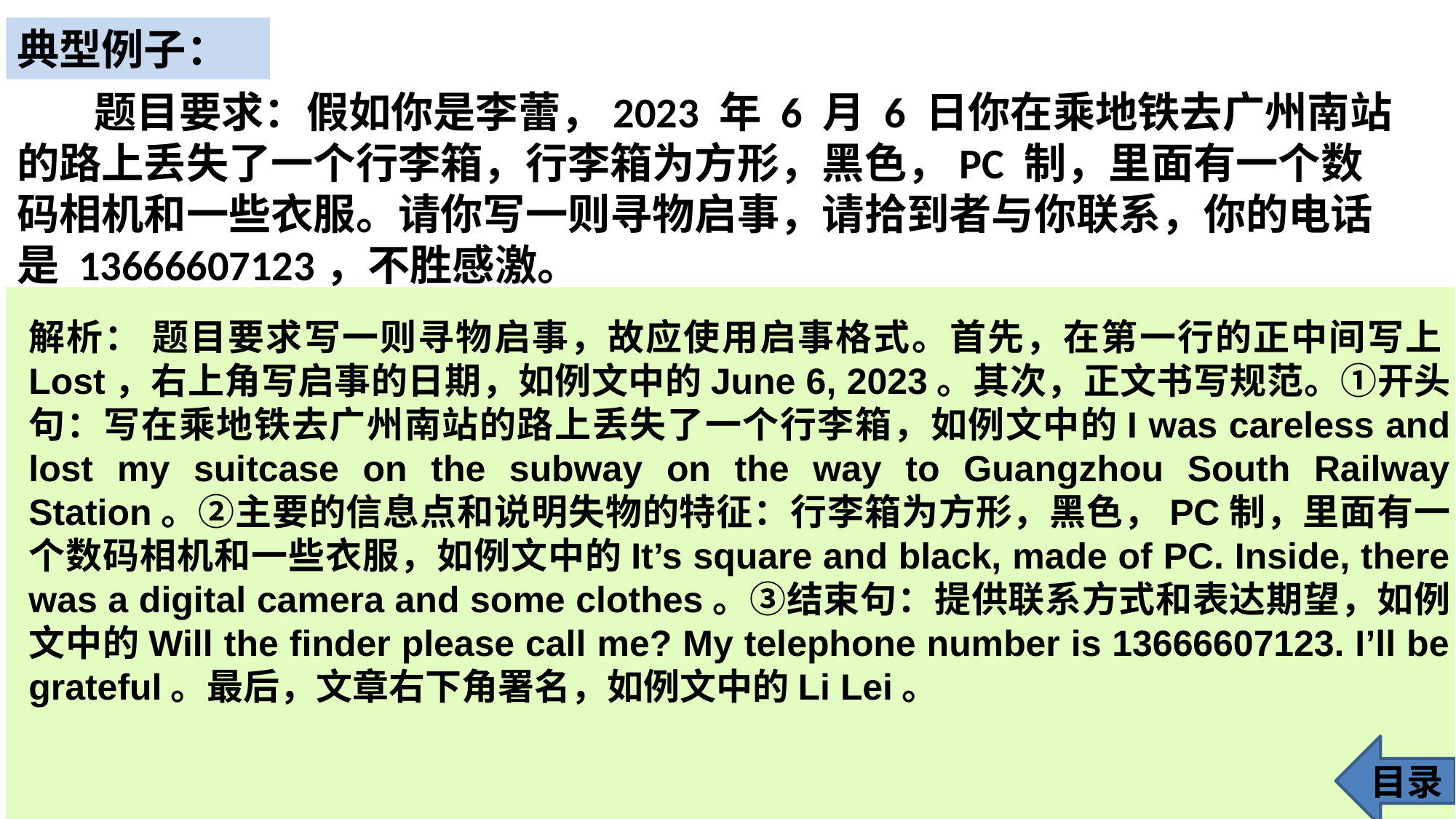

典型例子：
       题目要求：假如你是李蕾，2023 年 6 月 6 日你在乘地铁去广州南站的路上丢失了一个行李箱，行李箱为方形，黑色，PC 制，里面有一个数码相机和一些衣服。请你写一则寻物启事，请拾到者与你联系，你的电话是 13666607123，不胜感激。

解析： 题目要求写一则寻物启事，故应使用启事格式。首先，在第一行的正中间写上Lost，右上角写启事的日期，如例文中的June 6, 2023。其次，正文书写规范。①开头句：写在乘地铁去广州南站的路上丢失了一个行李箱，如例文中的I was careless and lost my suitcase on the subway on the way to Guangzhou South Railway Station。②主要的信息点和说明失物的特征：行李箱为方形，黑色，PC制，里面有一个数码相机和一些衣服，如例文中的It’s square and black, made of PC. Inside, there was a digital camera and some clothes。③结束句：提供联系方式和表达期望，如例文中的Will the finder please call me? My telephone number is 13666607123. I’ll be grateful。最后，文章右下角署名，如例文中的Li Lei。
目录
55